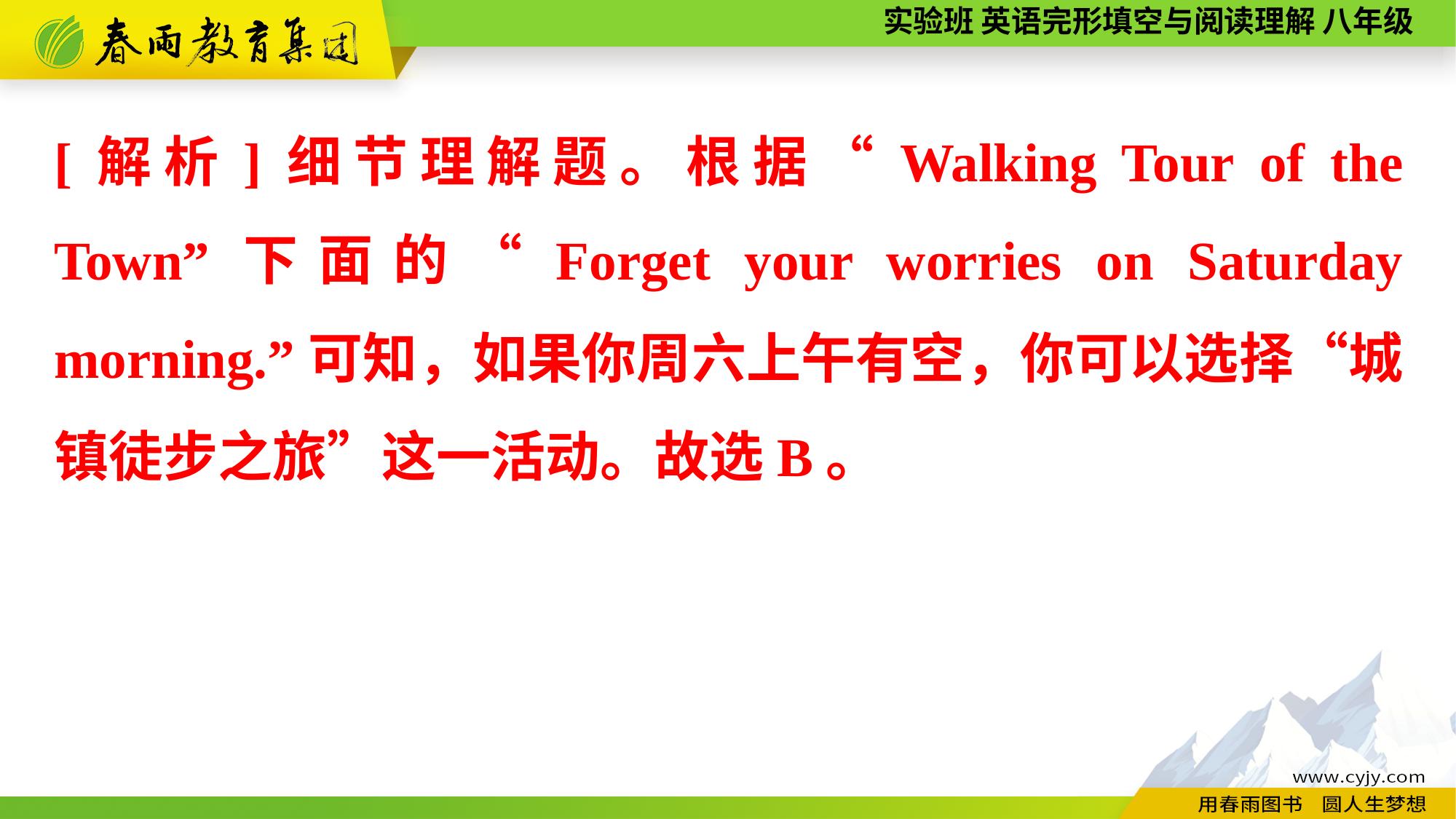

[解析]细节理解题。根据“Walking Tour of the Town”下面的“Forget your worries on Saturday morning.”可知，如果你周六上午有空，你可以选择“城镇徒步之旅”这一活动。故选B。